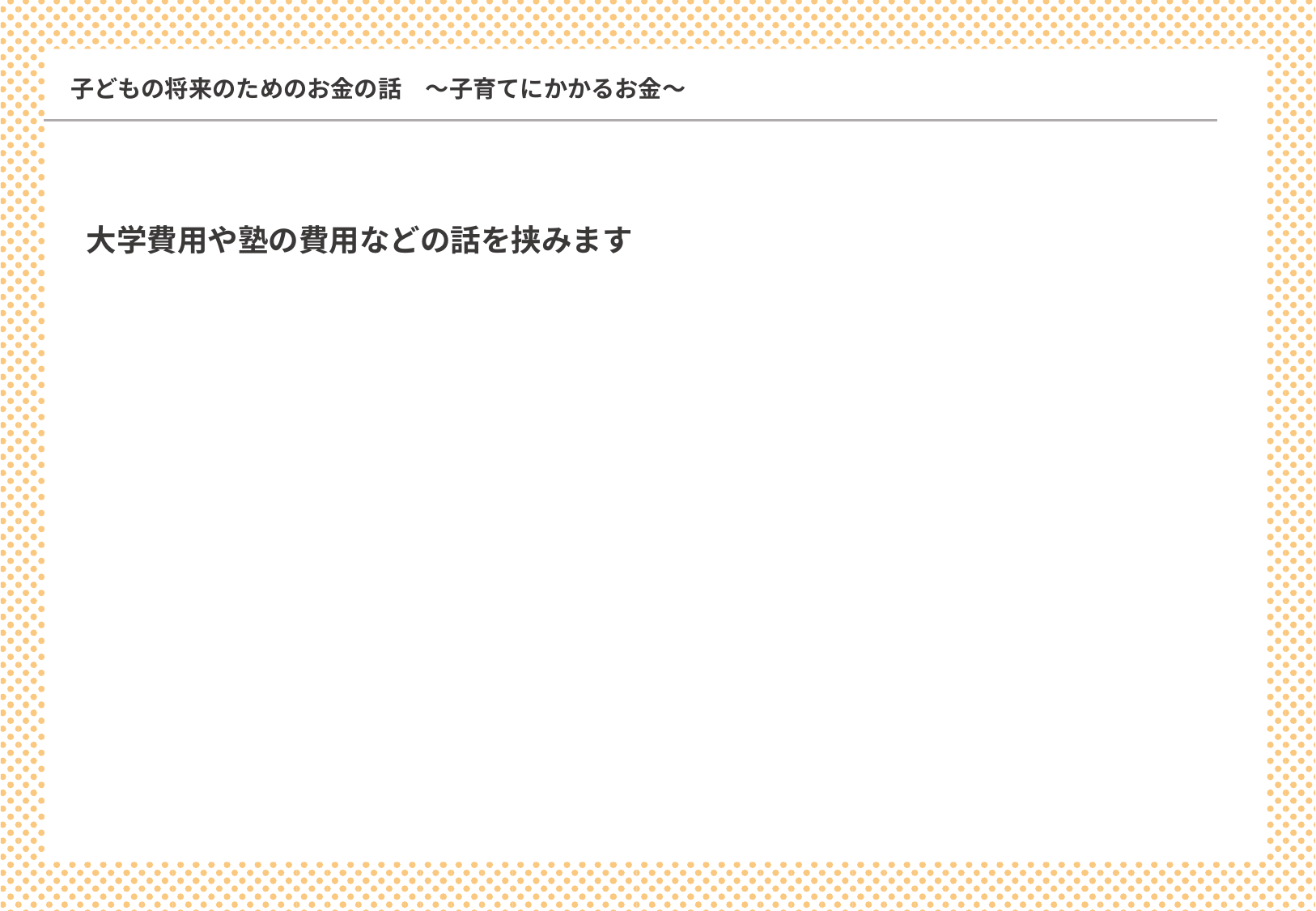

子どもの将来のためのお金の話　～子育てにかかるお金～
大学費用や塾の費用などの話を挟みます